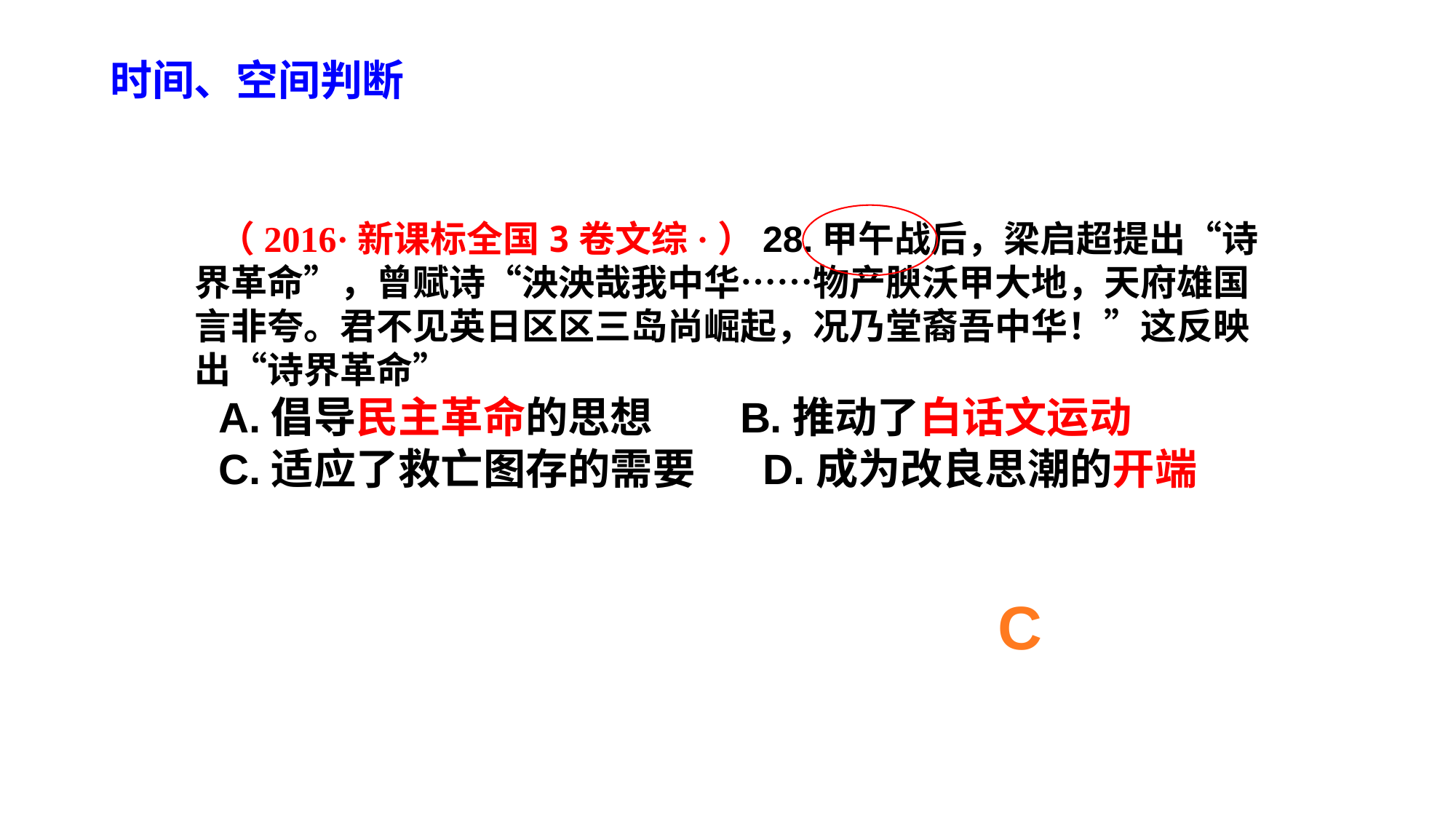

时间、空间判断

（2016·新课标全国3卷文综·）28.甲午战后，梁启超提出“诗界革命”，曾赋诗“泱泱哉我中华……物产腴沃甲大地，天府雄国言非夸。君不见英日区区三岛尚崛起，况乃堂裔吾中华！”这反映出“诗界革命”
A.倡导民主革命的思想        B.推动了白话文运动
C.适应了救亡图存的需要      D.成为改良思潮的开端
C